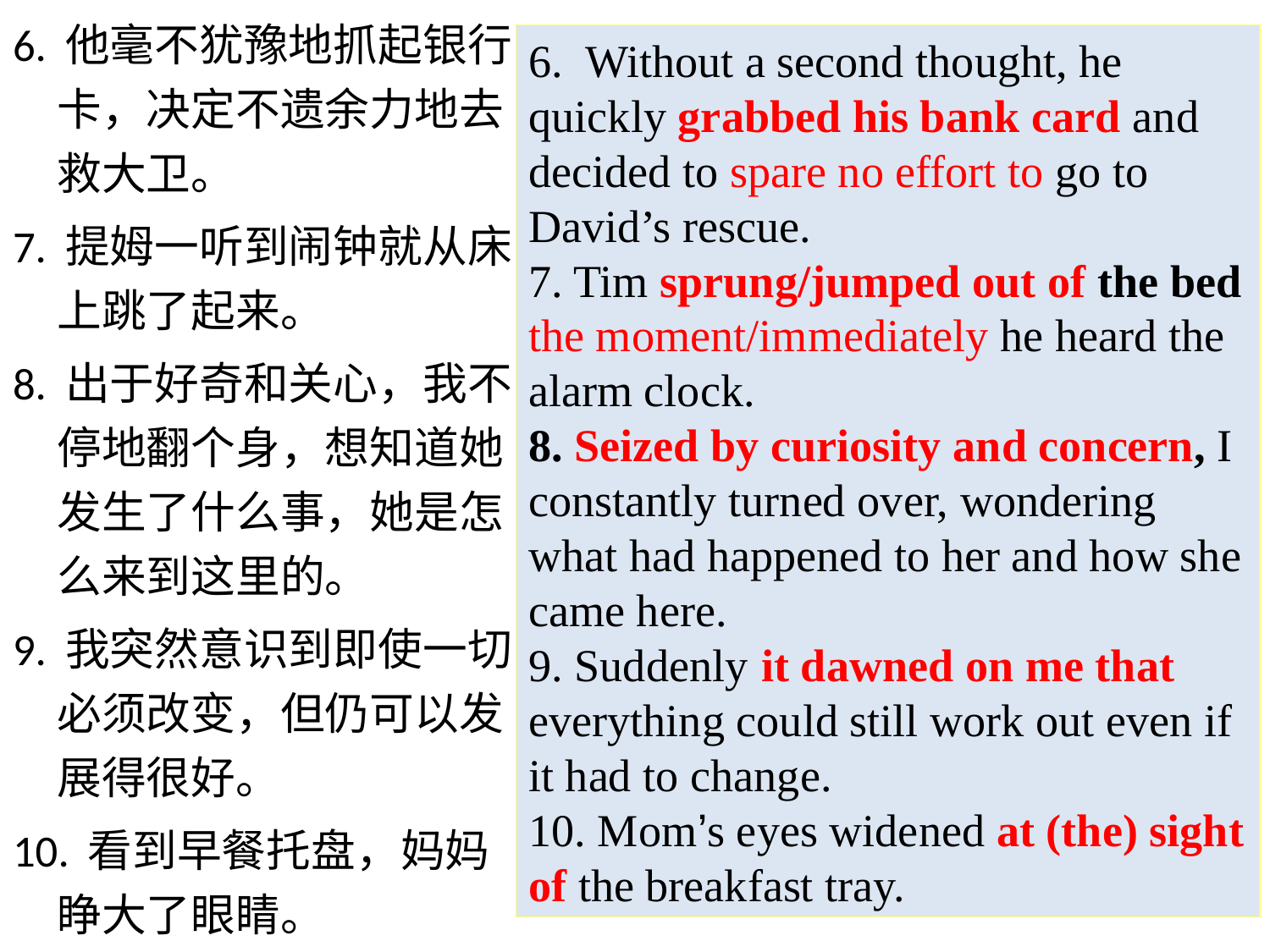

6. 他毫不犹豫地抓起银行卡，决定不遗余力地去救大卫。
7. 提姆一听到闹钟就从床上跳了起来。
8. 出于好奇和关心，我不停地翻个身，想知道她发生了什么事，她是怎么来到这里的。
9. 我突然意识到即使一切必须改变，但仍可以发展得很好。
10. 看到早餐托盘，妈妈睁大了眼睛。
6.  Without a second thought, he quickly grabbed his bank card and decided to spare no effort to go to David’s rescue.
7. Tim sprung/jumped out of the bed the moment/immediately he heard the alarm clock.
8. Seized by curiosity and concern, I constantly turned over, wondering what had happened to her and how she came here.
9. Suddenly it dawned on me that everything could still work out even if it had to change.
10. Mom’s eyes widened at (the) sight of the breakfast tray.